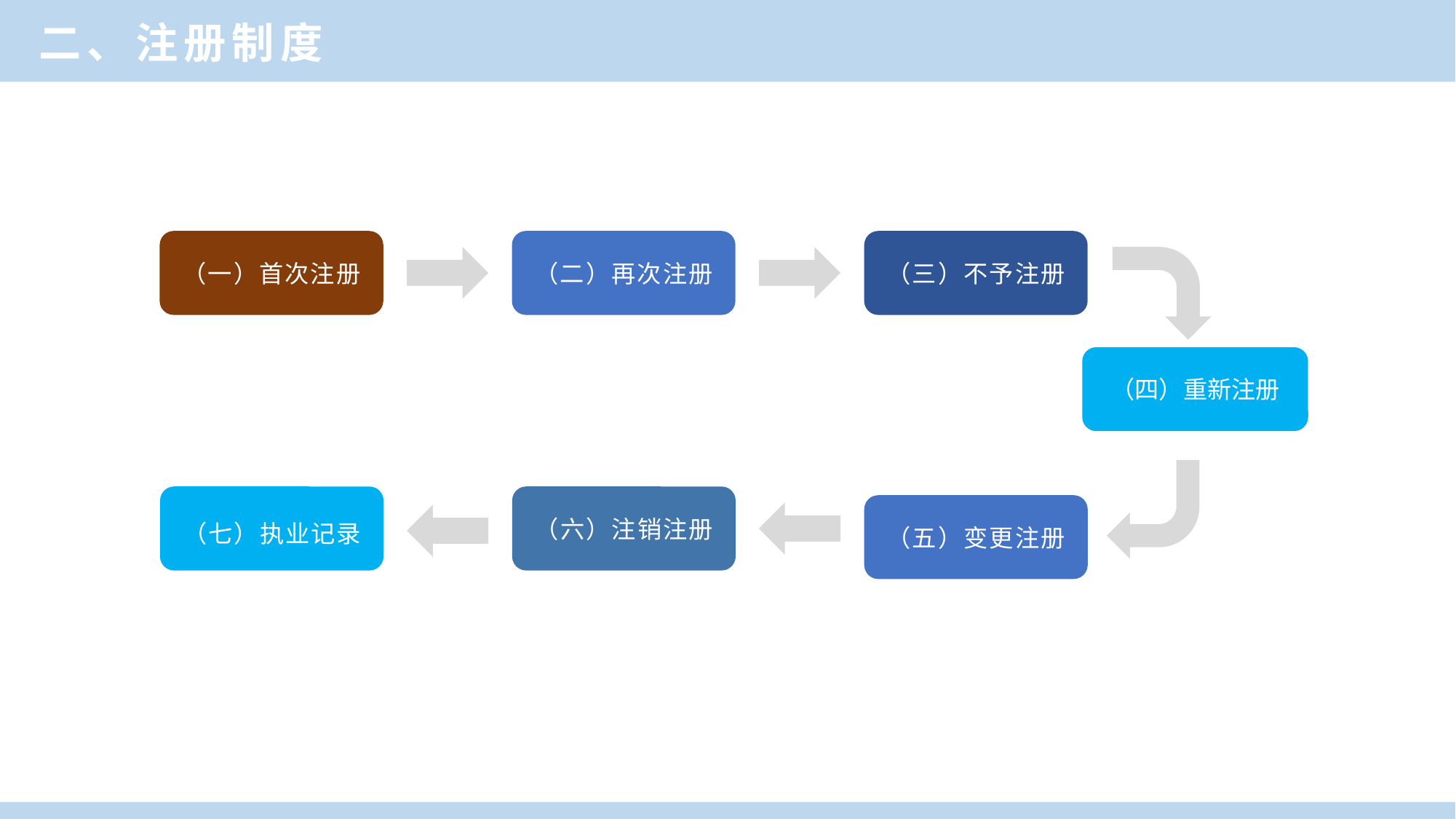

二、注册制度
（一）首次注册

（二）再次注册

（三）不予注册

（四）重新注册

（五）变更注册
（七）执业记录

（六）注销注册